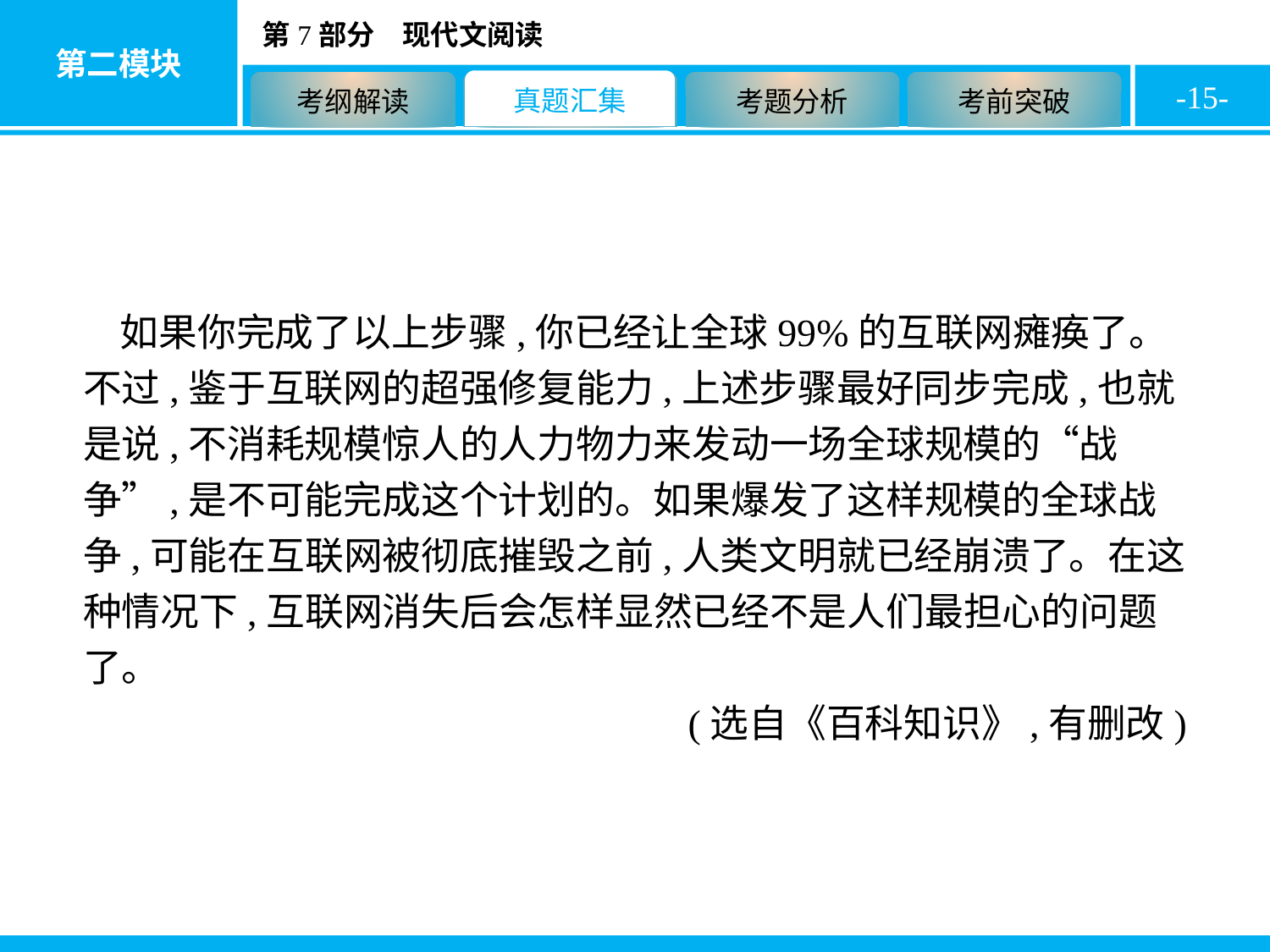

-15-
如果你完成了以上步骤,你已经让全球99%的互联网瘫痪了。不过,鉴于互联网的超强修复能力,上述步骤最好同步完成,也就是说,不消耗规模惊人的人力物力来发动一场全球规模的“战争”,是不可能完成这个计划的。如果爆发了这样规模的全球战争,可能在互联网被彻底摧毁之前,人类文明就已经崩溃了。在这种情况下,互联网消失后会怎样显然已经不是人们最担心的问题了。
(选自《百科知识》,有删改)